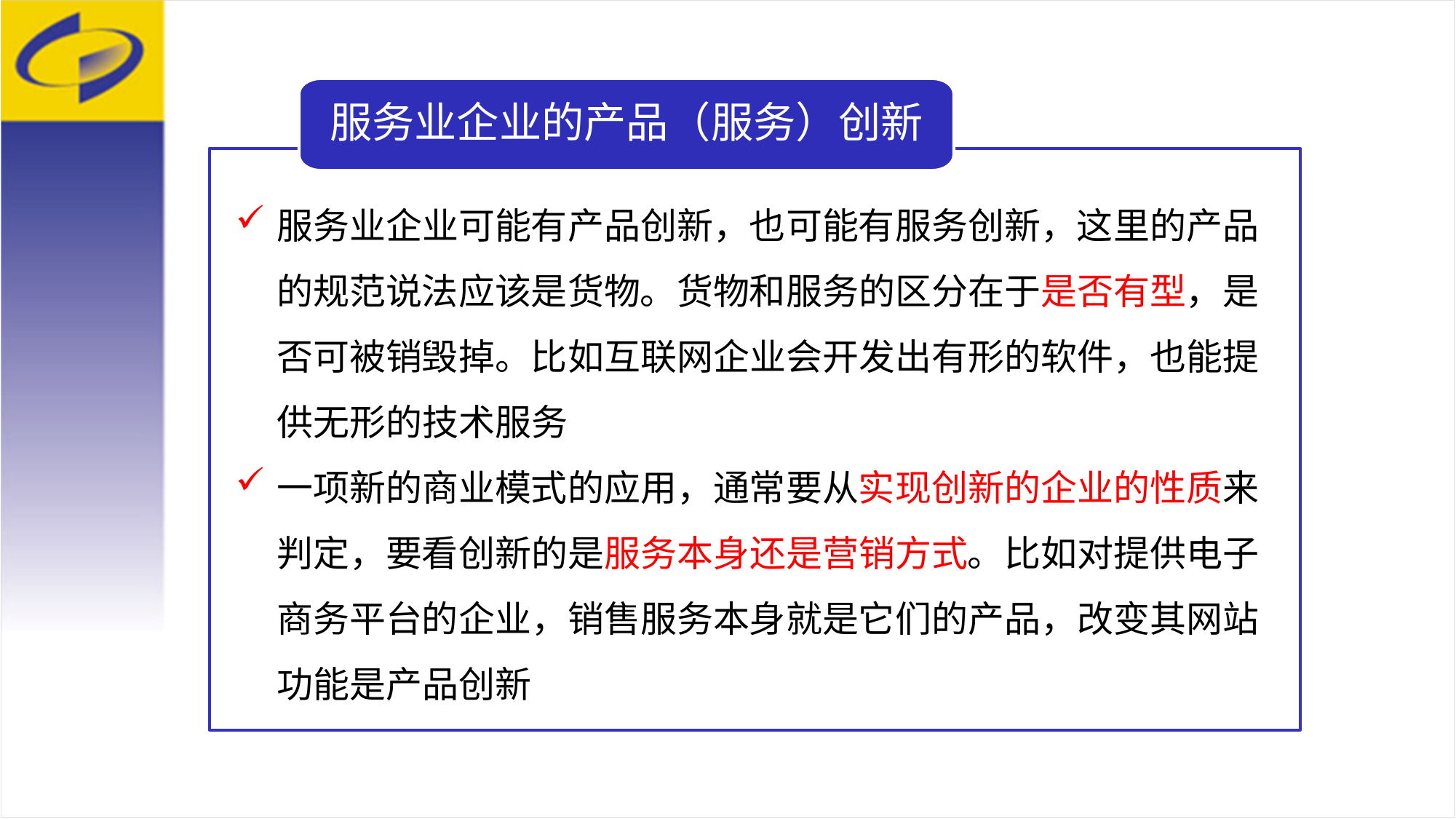

服务业企业的产品（服务）创新
服务业企业可能有产品创新，也可能有服务创新，这里的产品的规范说法应该是货物。货物和服务的区分在于是否有型，是否可被销毁掉。比如互联网企业会开发出有形的软件，也能提供无形的技术服务
一项新的商业模式的应用，通常要从实现创新的企业的性质来判定，要看创新的是服务本身还是营销方式。比如对提供电子商务平台的企业，销售服务本身就是它们的产品，改变其网站功能是产品创新

31